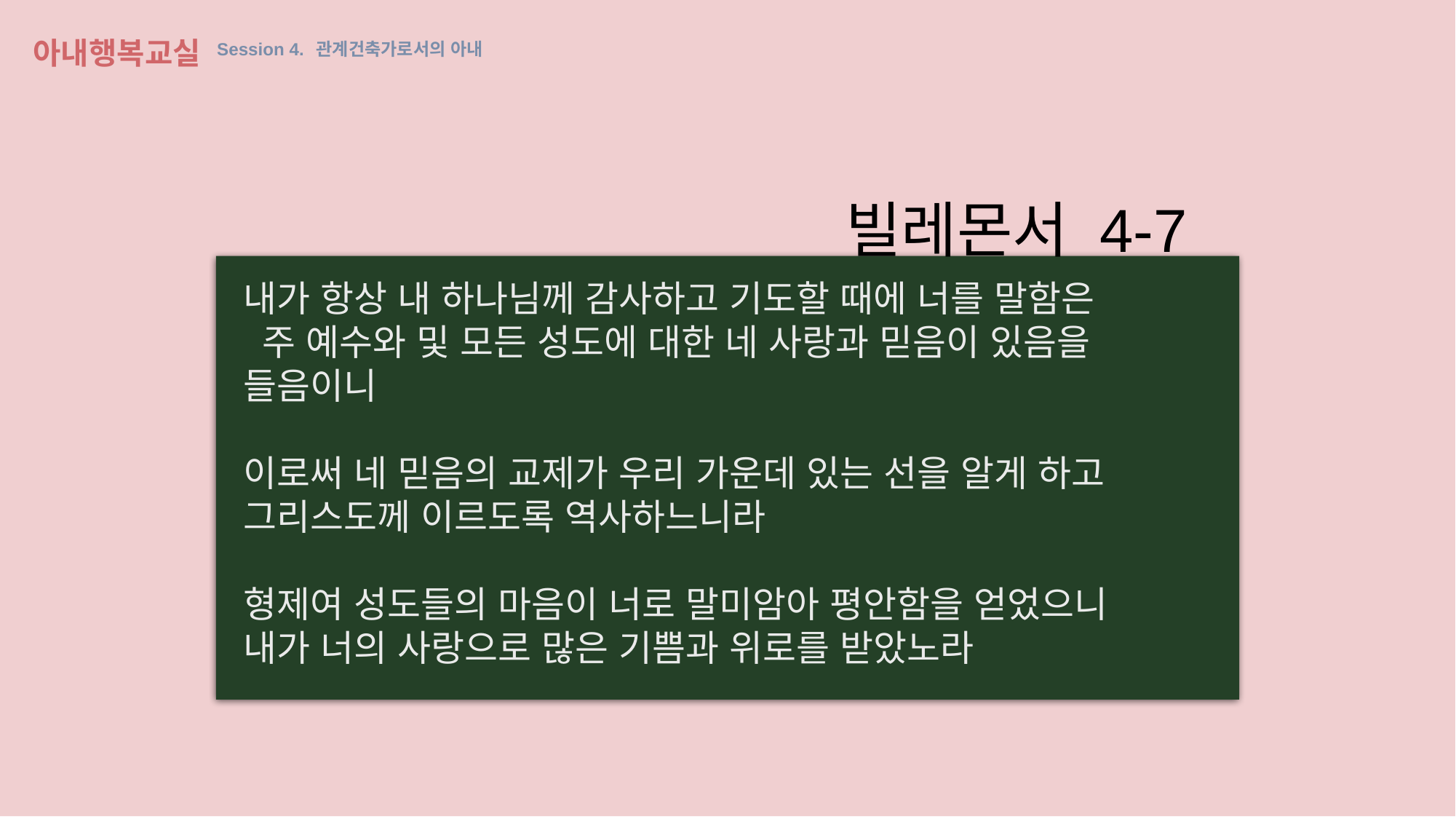

아내행복교실 Session 4. 관계건축가로서의 아내
빌레몬서 4-7

내가 항상 내 하나님께 감사하고 기도할 때에 너를 말함은
 주 예수와 및 모든 성도에 대한 네 사랑과 믿음이 있음을 들음이니

이로써 네 믿음의 교제가 우리 가운데 있는 선을 알게 하고
그리스도께 이르도록 역사하느니라

형제여 성도들의 마음이 너로 말미암아 평안함을 얻었으니
내가 너의 사랑으로 많은 기쁨과 위로를 받았노라